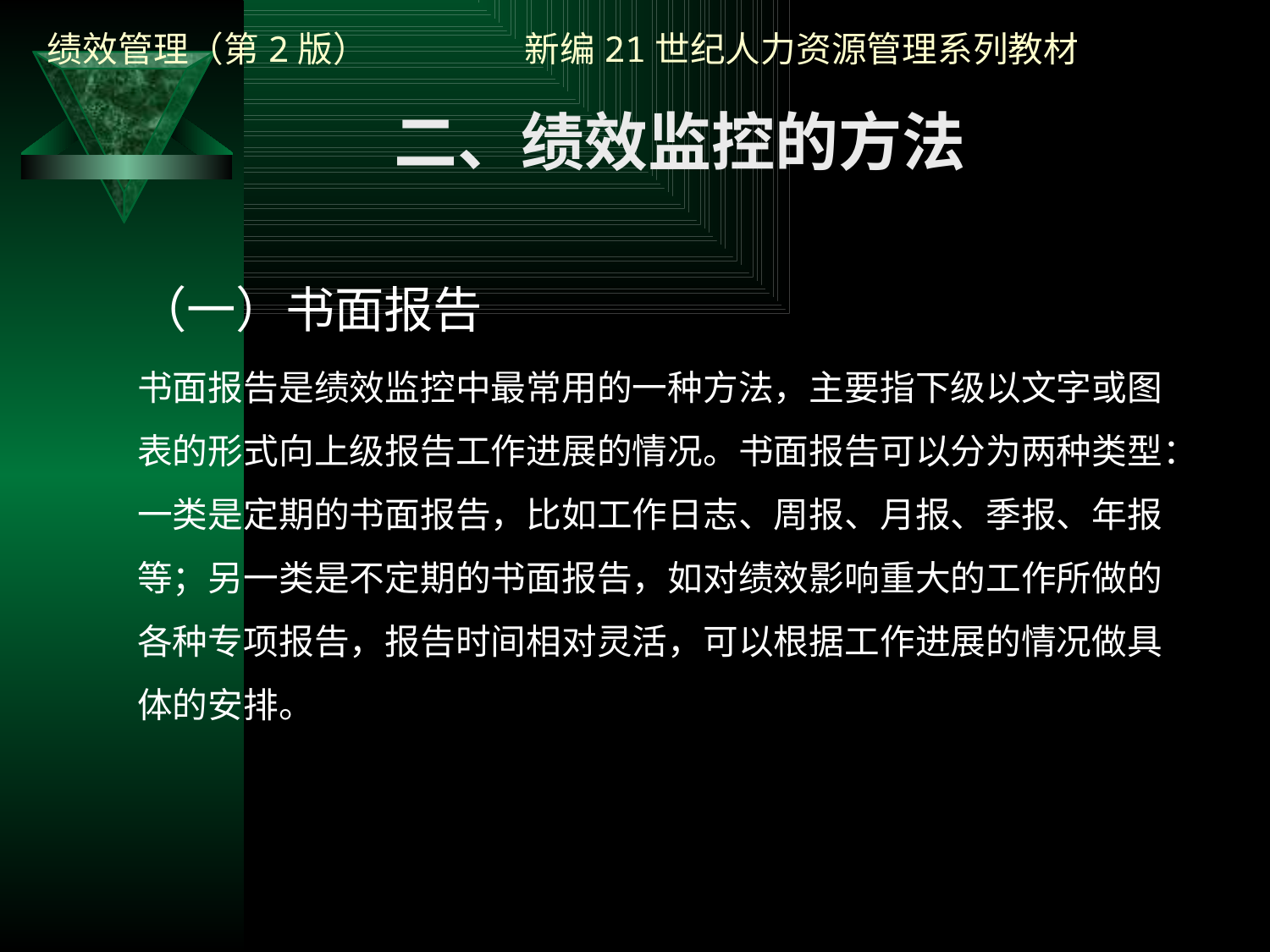

二、绩效监控的方法
（一）书面报告
书面报告是绩效监控中最常用的一种方法，主要指下级以文字或图表的形式向上级报告工作进展的情况。书面报告可以分为两种类型：一类是定期的书面报告，比如工作日志、周报、月报、季报、年报等；另一类是不定期的书面报告，如对绩效影响重大的工作所做的各种专项报告，报告时间相对灵活，可以根据工作进展的情况做具体的安排。